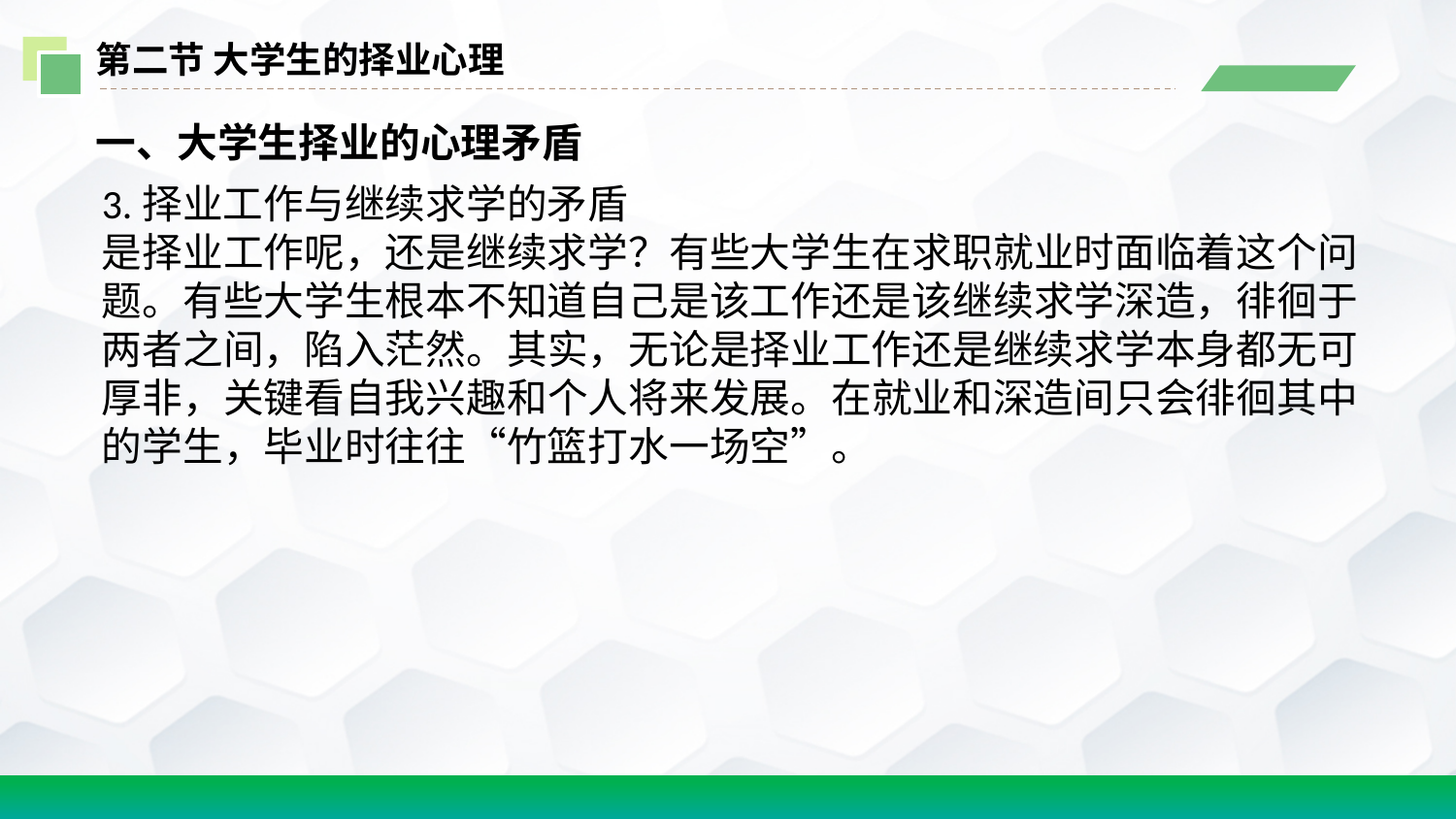

第二节 大学生的择业心理
一、大学生择业的心理矛盾
3.择业工作与继续求学的矛盾
是择业工作呢，还是继续求学？有些大学生在求职就业时面临着这个问题。有些大学生根本不知道自己是该工作还是该继续求学深造，徘徊于两者之间，陷入茫然。其实，无论是择业工作还是继续求学本身都无可厚非，关键看自我兴趣和个人将来发展。在就业和深造间只会徘徊其中的学生，毕业时往往“竹篮打水一场空”。